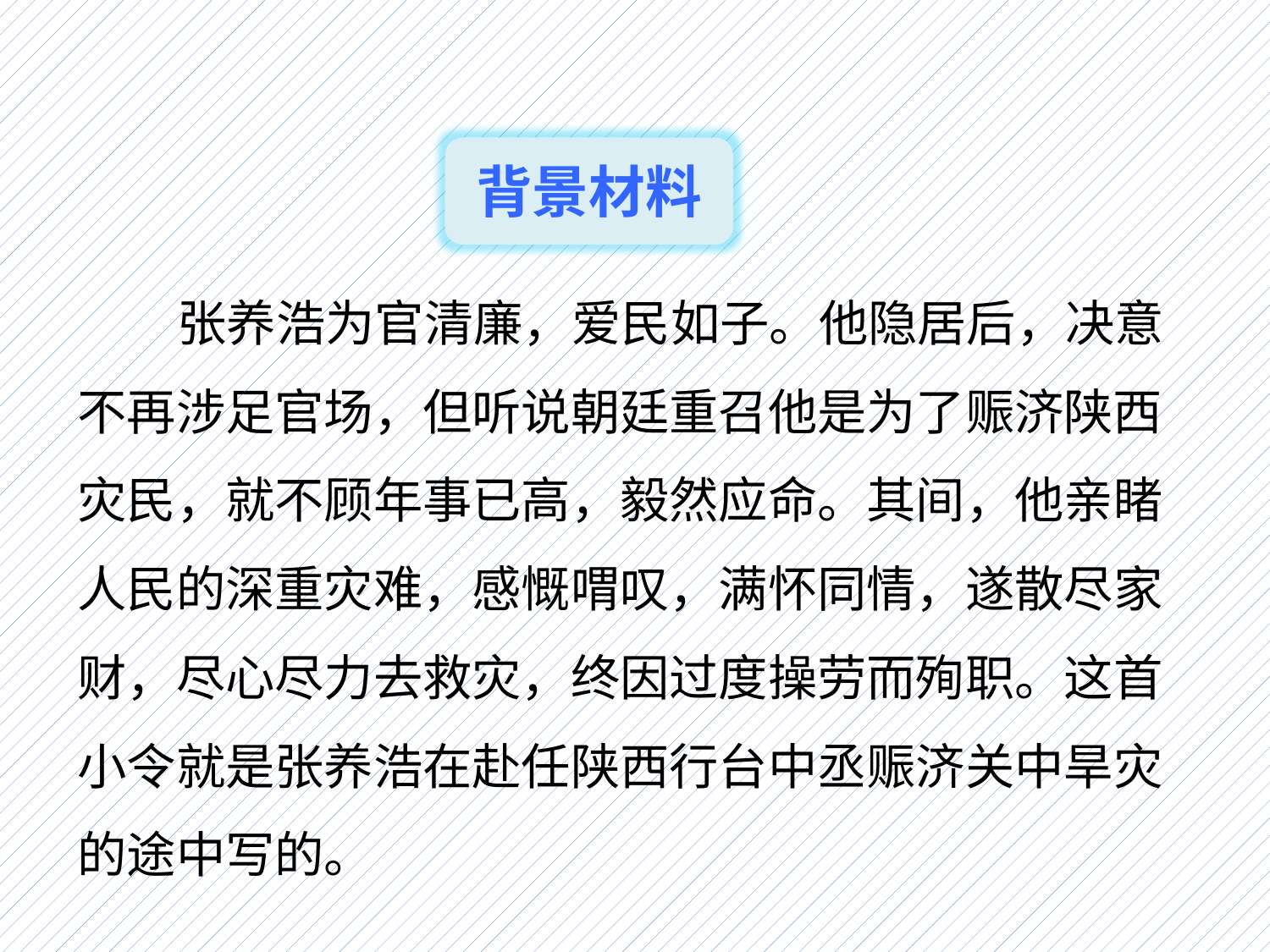

背景材料
张养浩为官清廉，爱民如子。他隐居后，决意不再涉足官场，但听说朝廷重召他是为了赈济陕西灾民，就不顾年事已高，毅然应命。其间，他亲睹人民的深重灾难，感慨喟叹，满怀同情，遂散尽家财，尽心尽力去救灾，终因过度操劳而殉职。这首小令就是张养浩在赴任陕西行台中丞赈济关中旱灾的途中写的。